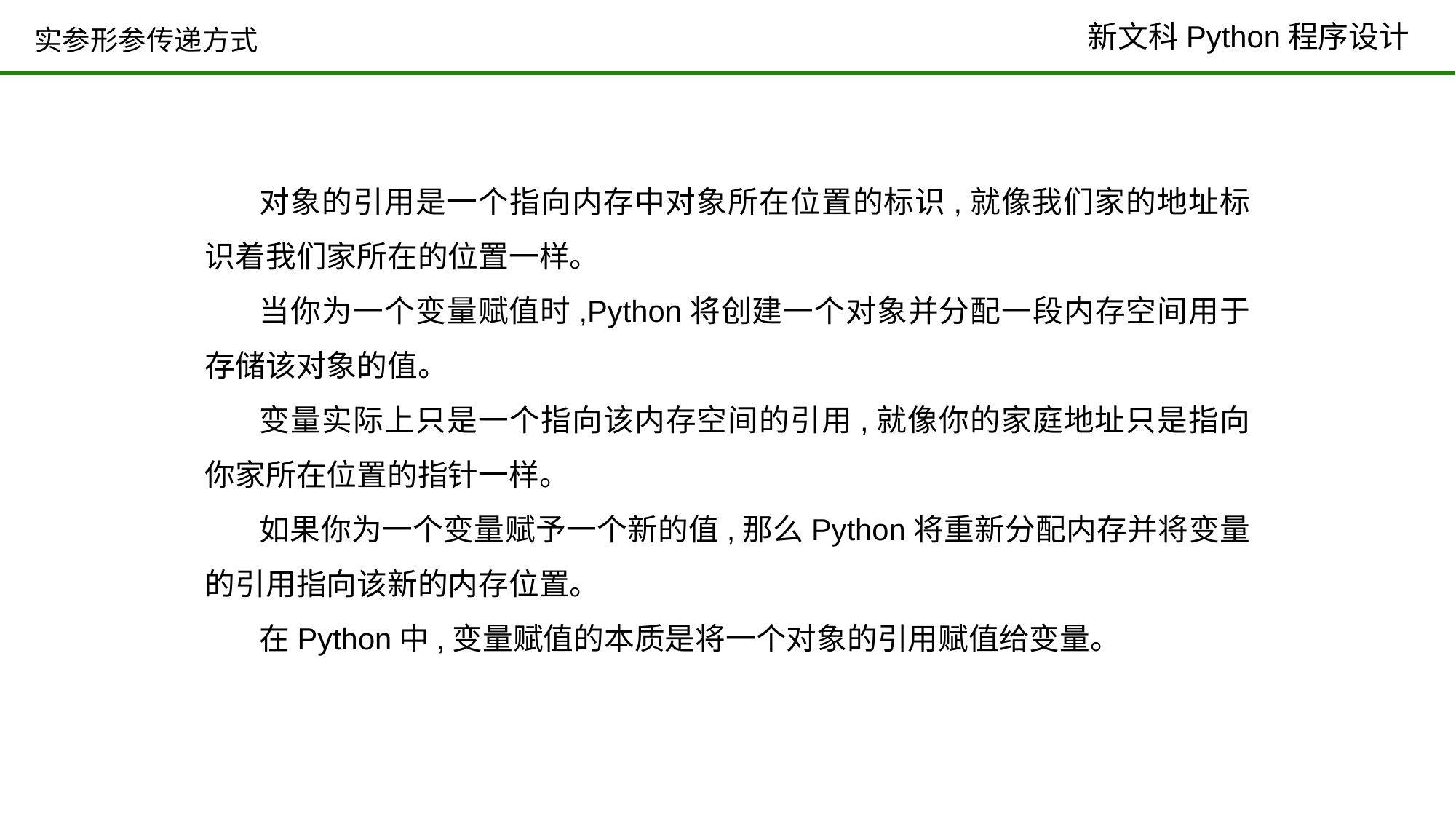

# 实参形参传递方式
对象的引用是一个指向内存中对象所在位置的标识,就像我们家的地址标识着我们家所在的位置一样。
当你为一个变量赋值时,Python将创建一个对象并分配一段内存空间用于存储该对象的值。
变量实际上只是一个指向该内存空间的引用,就像你的家庭地址只是指向你家所在位置的指针一样。
如果你为一个变量赋予一个新的值,那么Python将重新分配内存并将变量的引用指向该新的内存位置。
在Python中,变量赋值的本质是将一个对象的引用赋值给变量。